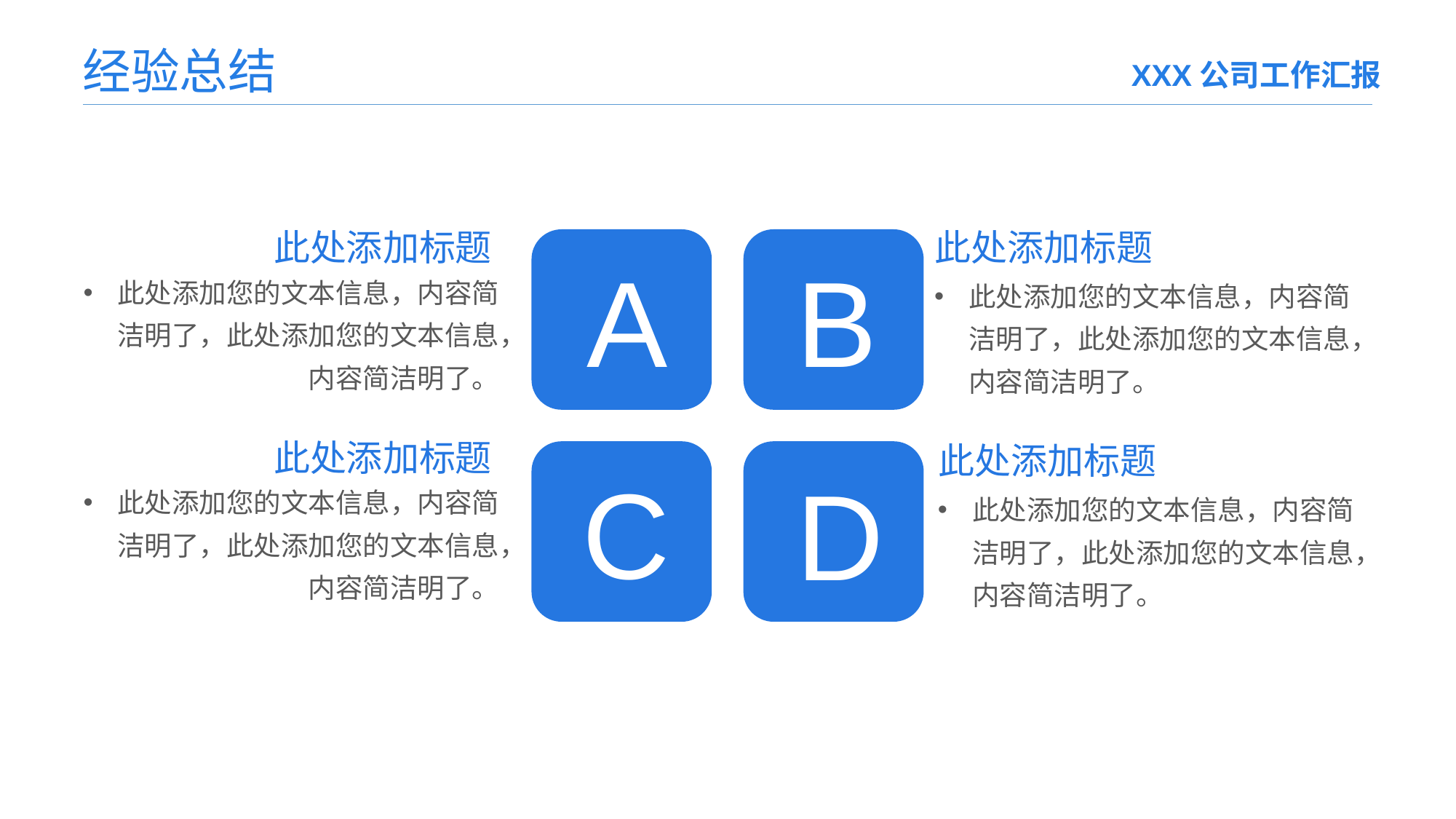

经验总结
XXX公司工作汇报
此处添加标题
此处添加标题

B
A
此处添加您的文本信息，内容简洁明了，此处添加您的文本信息，内容简洁明了。
此处添加您的文本信息，内容简洁明了，此处添加您的文本信息，内容简洁明了。
此处添加标题
此处添加标题

C
D
此处添加您的文本信息，内容简洁明了，此处添加您的文本信息，内容简洁明了。
此处添加您的文本信息，内容简洁明了，此处添加您的文本信息，内容简洁明了。